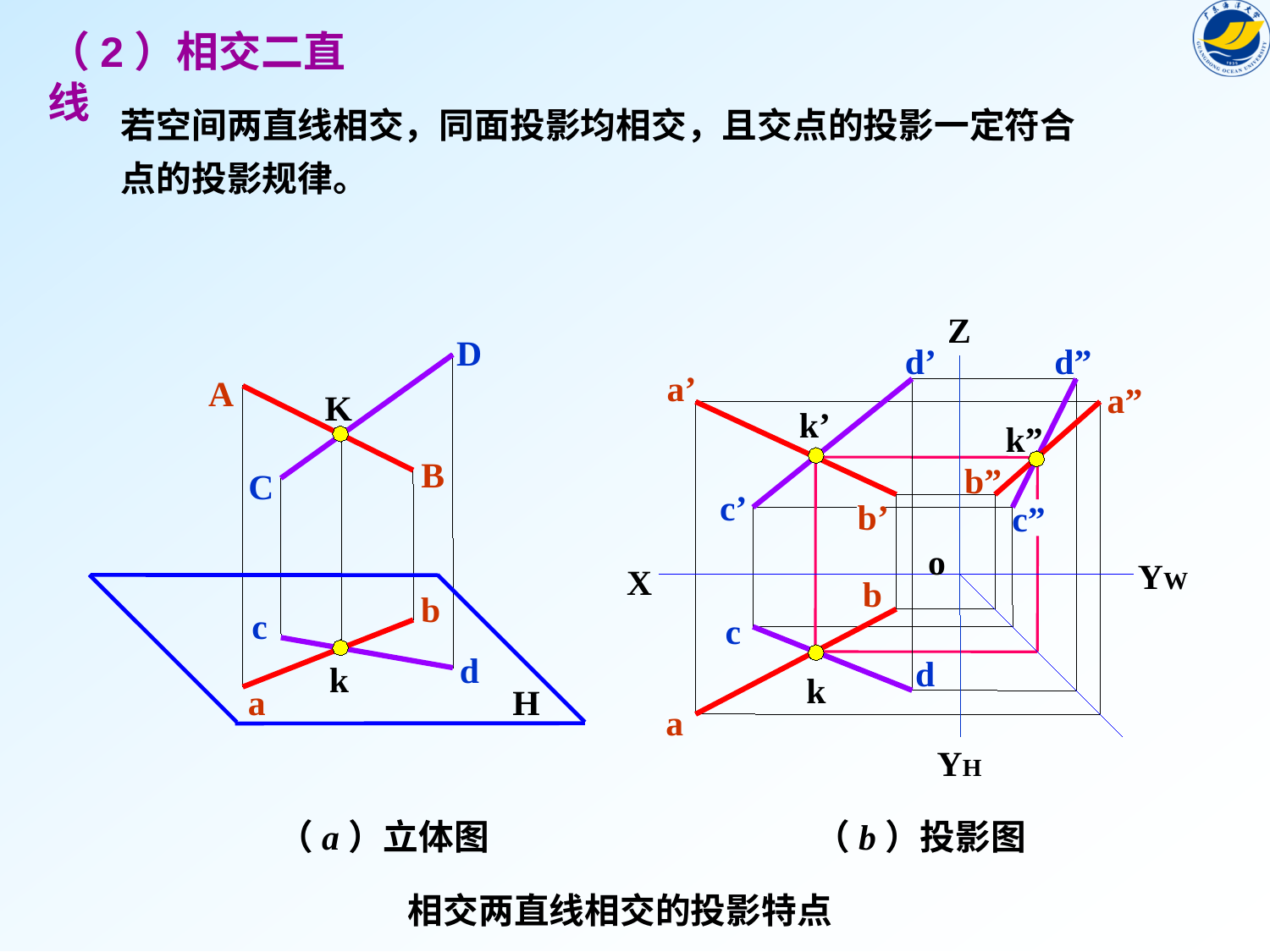

（2）相交二直线
若空间两直线相交，同面投影均相交，且交点的投影一定符合
点的投影规律。
Z

o
YW
X

YH
D

A

B
C

K

H

b
c

d
a

k
d’

c’
d”

c”
a’

b’
a”

b”

k’

k”

b

a
c

d

k
（b）投影图
（a）立体图
 相交两直线相交的投影特点